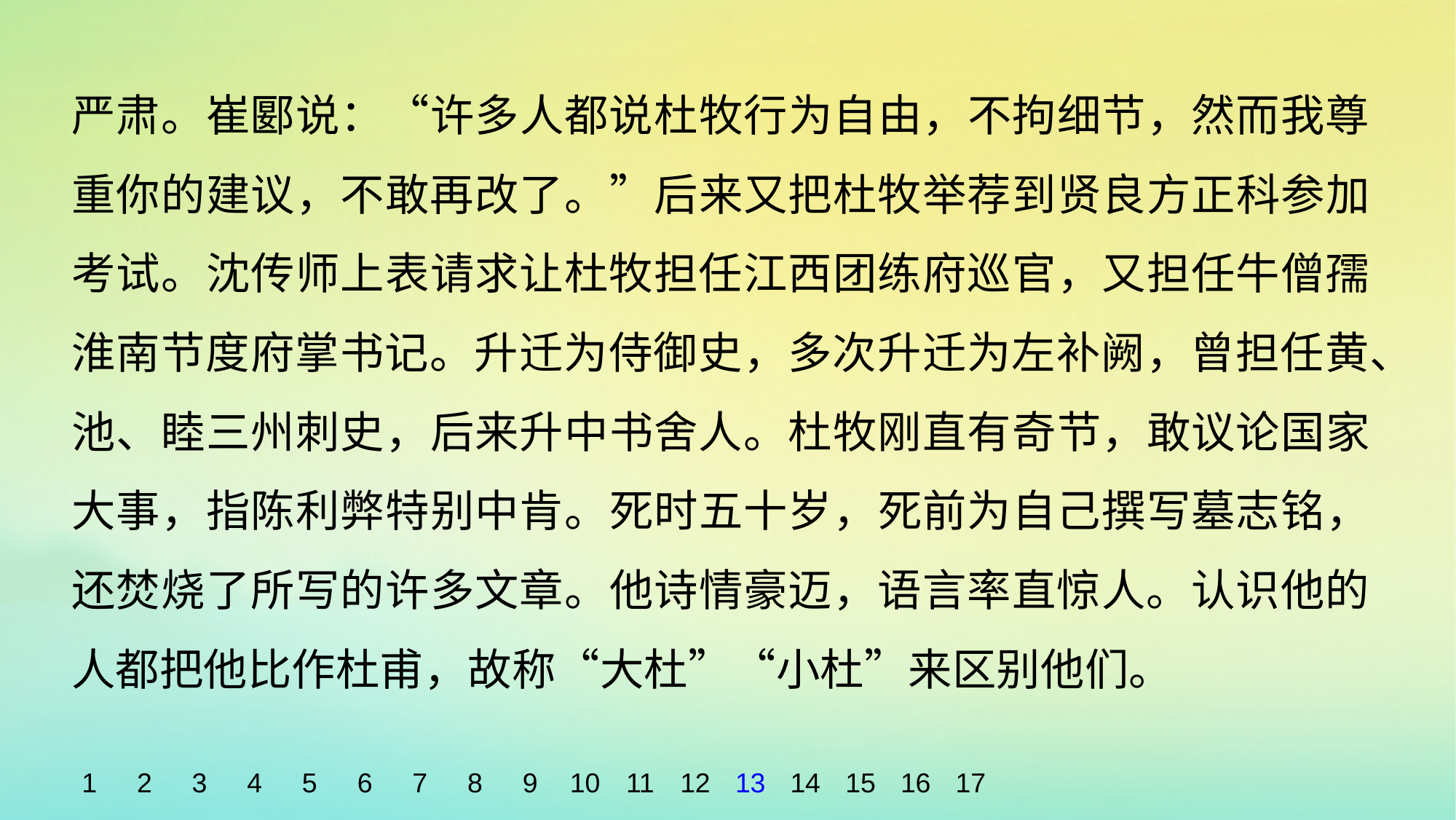

严肃。崔郾说：“许多人都说杜牧行为自由，不拘细节，然而我尊重你的建议，不敢再改了。”后来又把杜牧举荐到贤良方正科参加考试。沈传师上表请求让杜牧担任江西团练府巡官，又担任牛僧孺淮南节度府掌书记。升迁为侍御史，多次升迁为左补阙，曾担任黄、池、睦三州刺史，后来升中书舍人。杜牧刚直有奇节，敢议论国家大事，指陈利弊特别中肯。死时五十岁，死前为自己撰写墓志铭，还焚烧了所写的许多文章。他诗情豪迈，语言率直惊人。认识他的人都把他比作杜甫，故称“大杜”“小杜”来区别他们。
1
2
3
4
5
6
7
8
9
10
11
12
13
14
15
16
17